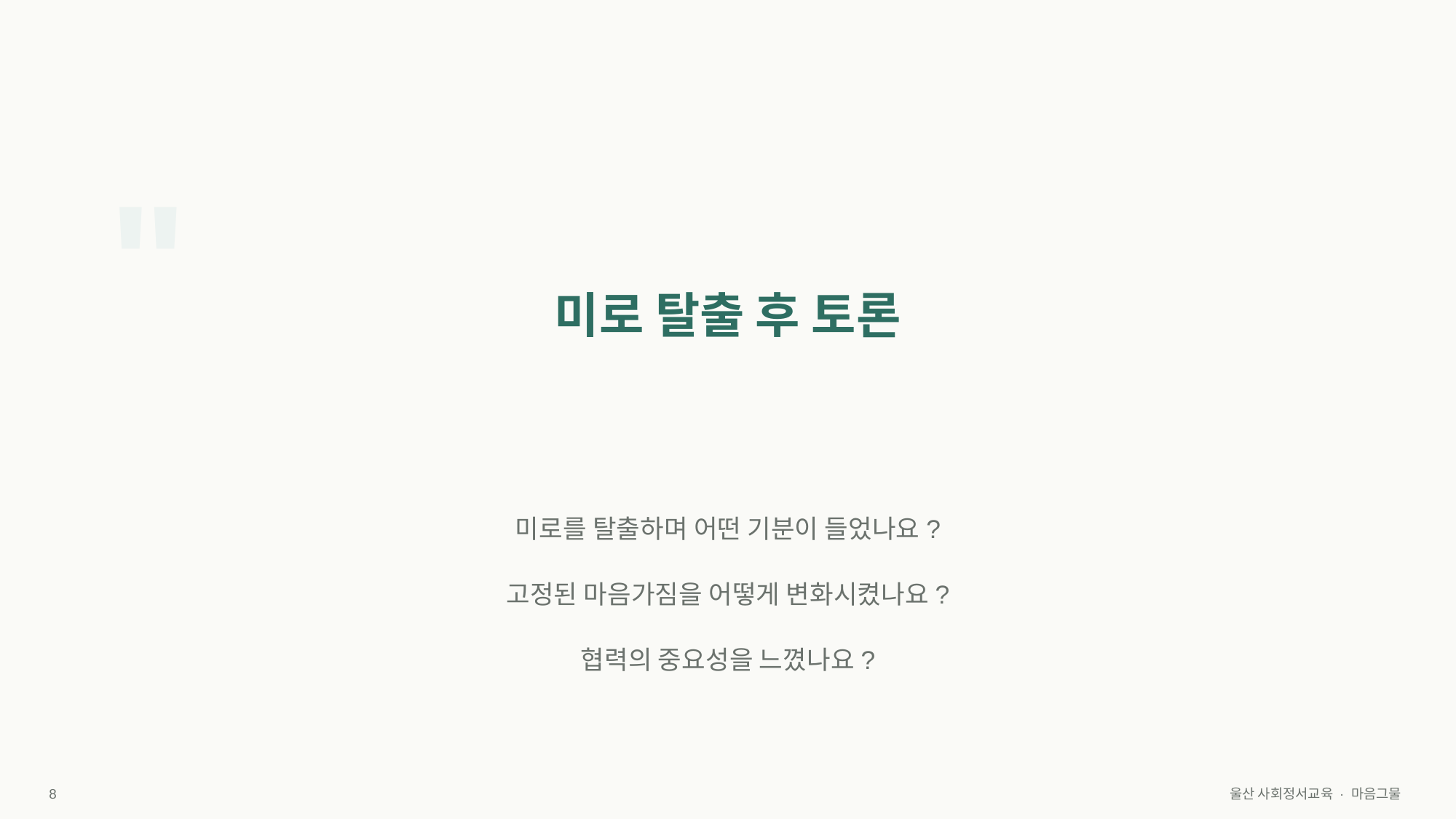

"
미로 탈출 후 토론
미로를 탈출하며 어떤 기분이 들었나요?
고정된 마음가짐을 어떻게 변화시켰나요?
협력의 중요성을 느꼈나요?
8
울산 사회정서교육 · 마음그물